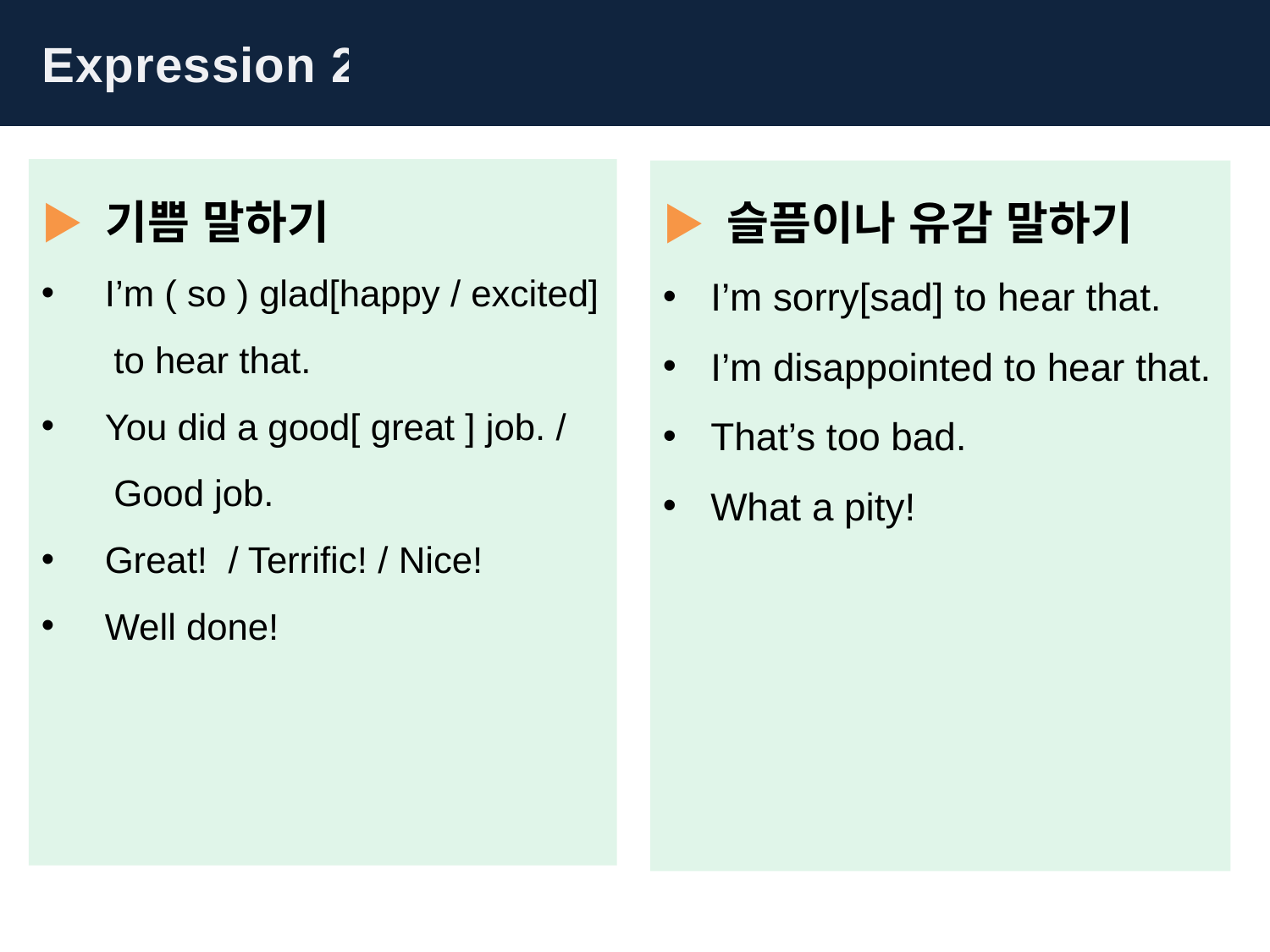

Expression 2
▶ 기쁨 말하기
I’m ( so ) glad[happy / excited]
       to hear that.
You did a good[ great ] job. /
       Good job.
Great!  / Terrific! / Nice!
Well done!
▶ 슬픔이나 유감 말하기
I’m sorry[sad] to hear that.
I’m disappointed to hear that.
That’s too bad.
What a pity!